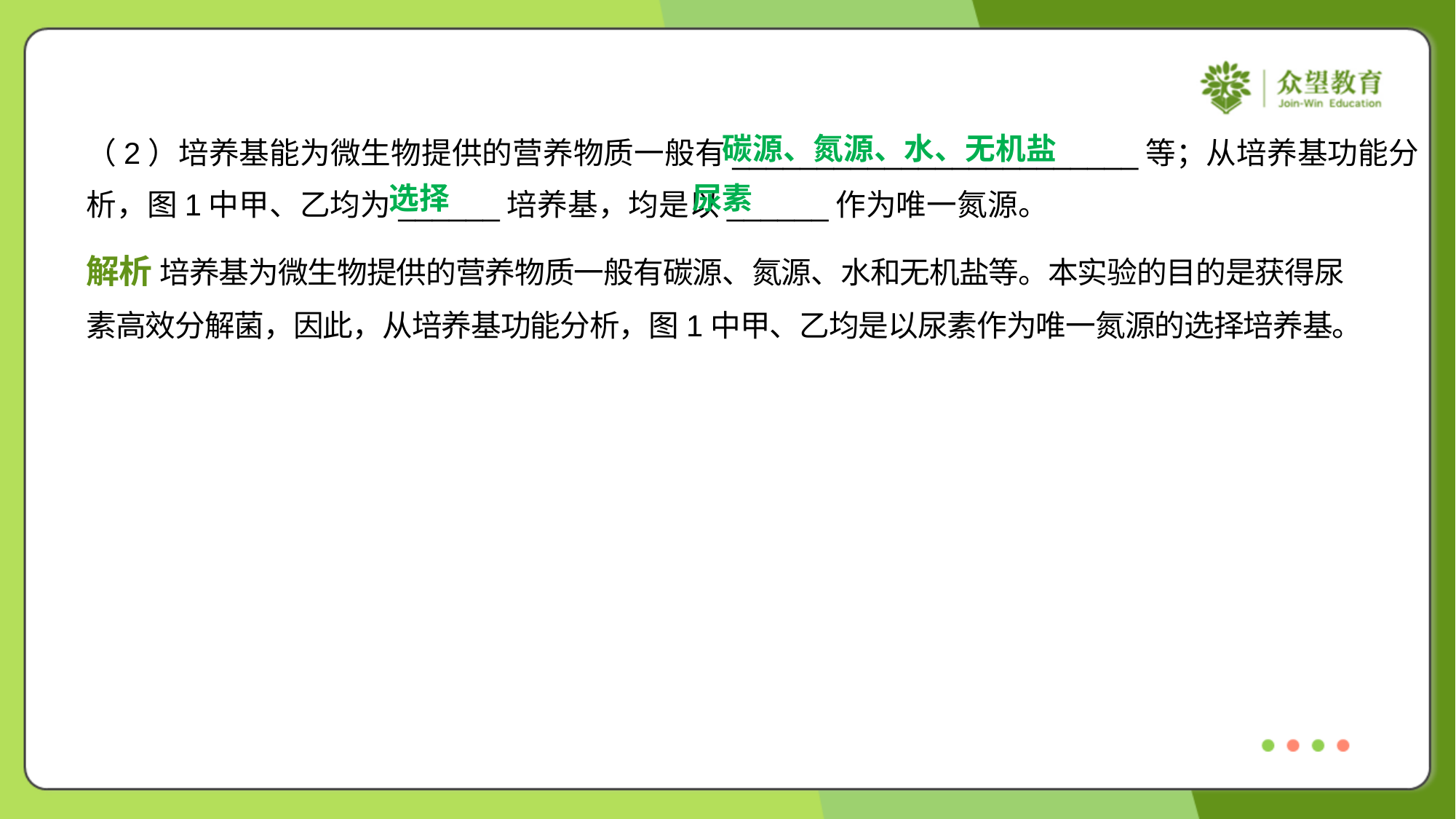

碳源、氮源、水、无机盐
（2）培养基能为微生物提供的营养物质一般有________________________等；从培养基功能分
析，图1中甲、乙均为______培养基，均是以______作为唯一氮源。
选择
尿素
解析 培养基为微生物提供的营养物质一般有碳源、氮源、水和无机盐等。本实验的目的是获得尿
素高效分解菌，因此，从培养基功能分析，图1中甲、乙均是以尿素作为唯一氮源的选择培养基。